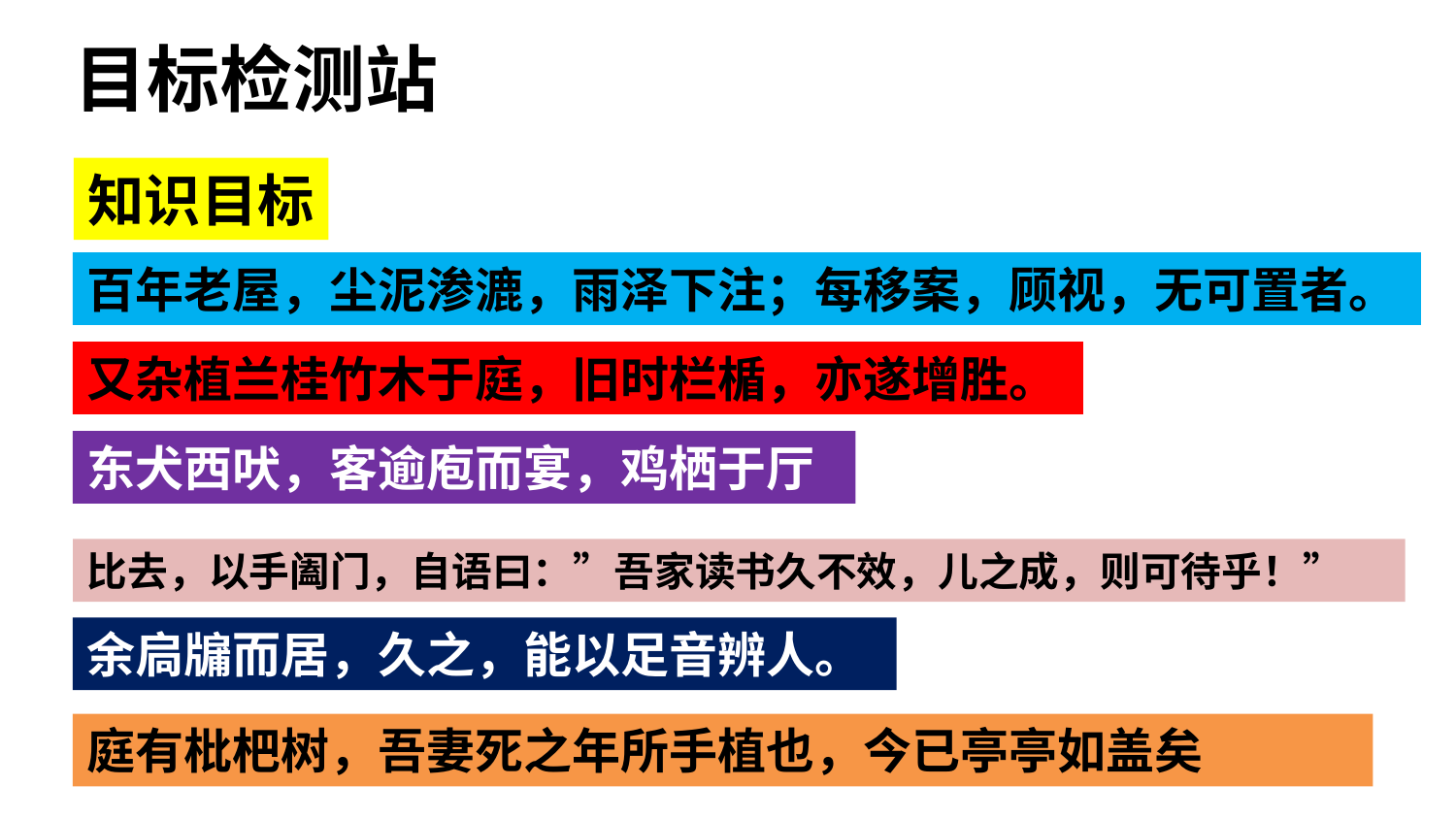

# 目标检测站
知识目标
百年老屋，尘泥渗漉，雨泽下注；每移案，顾视，无可置者。
又杂植兰桂竹木于庭，旧时栏楯，亦遂增胜。
东犬西吠，客逾庖而宴，鸡栖于厅
比去，以手阖门，自语曰：”吾家读书久不效，儿之成，则可待乎！”
余扃牖而居，久之，能以足音辨人。
庭有枇杷树，吾妻死之年所手植也，今已亭亭如盖矣